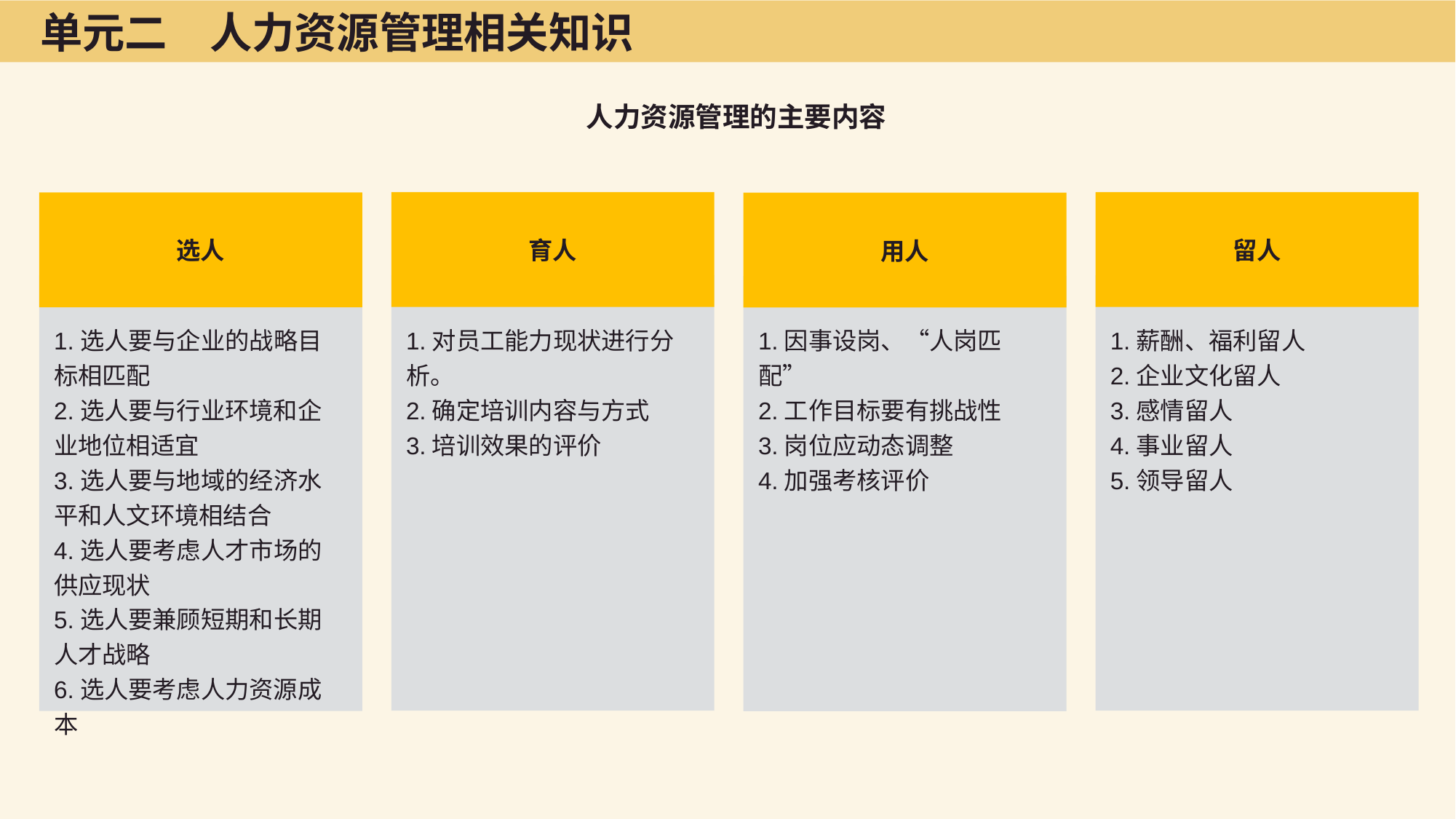

单元二　人力资源管理相关知识
人力资源管理的主要内容
育人
留人
选人
用人

1.选人要与企业的战略目标相匹配
2.选人要与行业环境和企业地位相适宜
3.选人要与地域的经济水平和人文环境相结合
4.选人要考虑人才市场的供应现状
5.选人要兼顾短期和长期人才战略
6.选人要考虑人力资源成本
1.对员工能力现状进行分析。
2.确定培训内容与方式
3.培训效果的评价
1.因事设岗、“人岗匹配”
2.工作目标要有挑战性
3.岗位应动态调整
4.加强考核评价
1.薪酬、福利留人
2.企业文化留人
3.感情留人
4.事业留人
5.领导留人